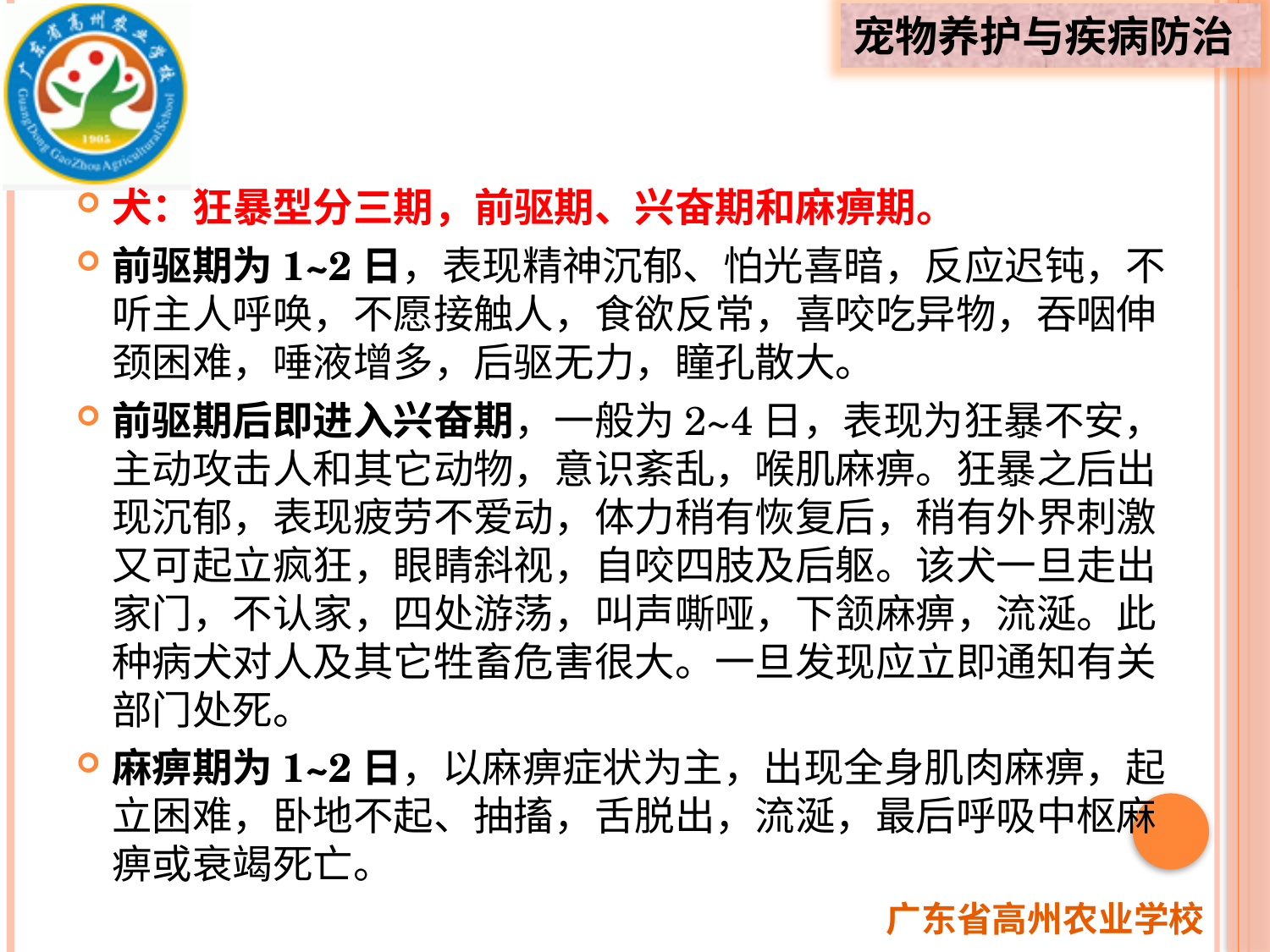

犬：狂暴型分三期，前驱期、兴奋期和麻痹期。
前驱期为1~2日，表现精神沉郁、怕光喜暗，反应迟钝，不听主人呼唤，不愿接触人，食欲反常，喜咬吃异物，吞咽伸颈困难，唾液增多，后驱无力，瞳孔散大。
前驱期后即进入兴奋期，一般为2~4日，表现为狂暴不安，主动攻击人和其它动物，意识紊乱，喉肌麻痹。狂暴之后出现沉郁，表现疲劳不爱动，体力稍有恢复后，稍有外界刺激又可起立疯狂，眼睛斜视，自咬四肢及后躯。该犬一旦走出家门，不认家，四处游荡，叫声嘶哑，下颔麻痹，流涎。此种病犬对人及其它牲畜危害很大。一旦发现应立即通知有关部门处死。
麻痹期为1~2日，以麻痹症状为主，出现全身肌肉麻痹，起立困难，卧地不起、抽搐，舌脱出，流涎，最后呼吸中枢麻痹或衰竭死亡。